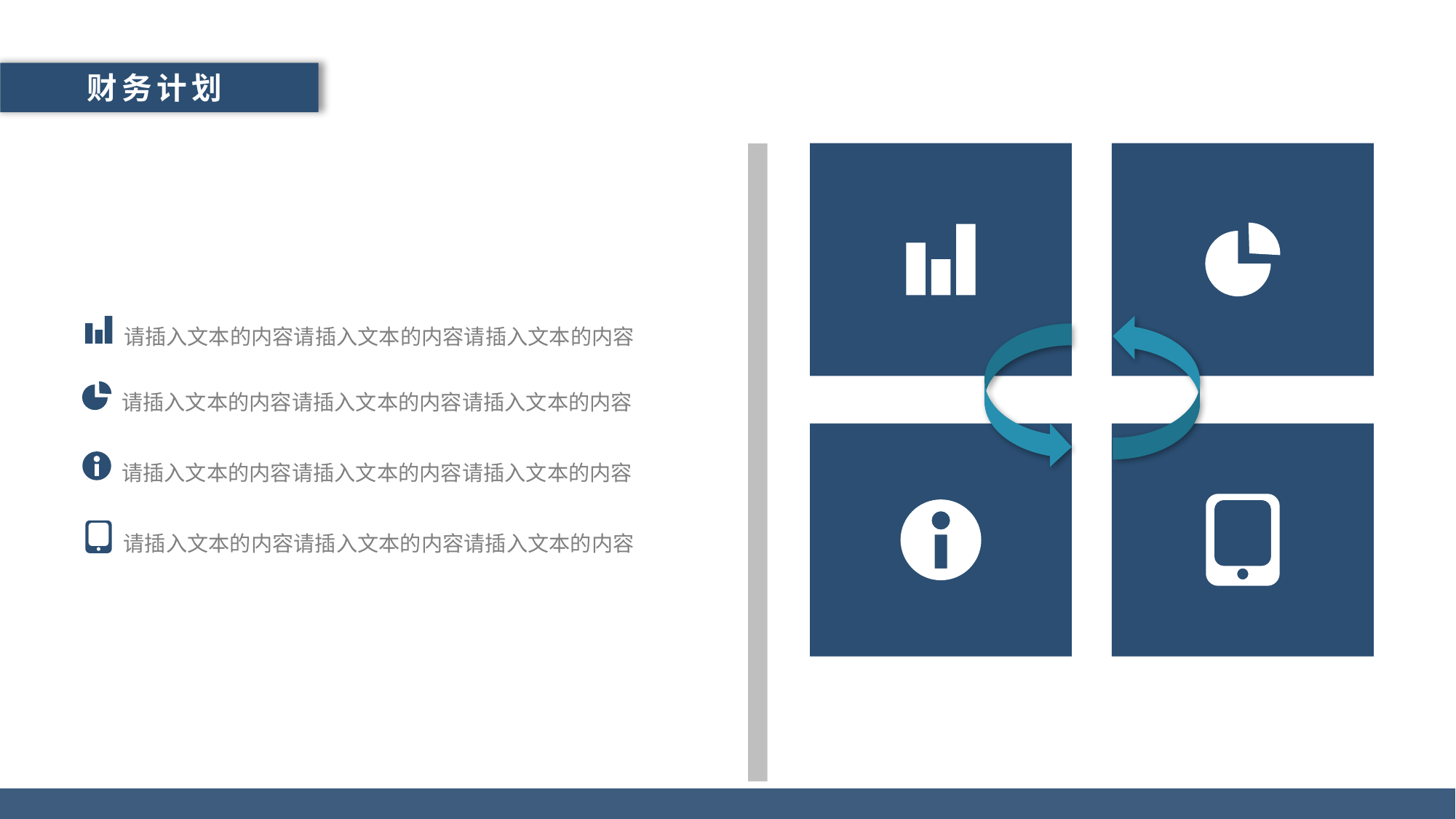

财务计划

请插入文本的内容请插入文本的内容请插入文本的内容

请插入文本的内容请插入文本的内容请插入文本的内容

请插入文本的内容请插入文本的内容请插入文本的内容

请插入文本的内容请插入文本的内容请插入文本的内容